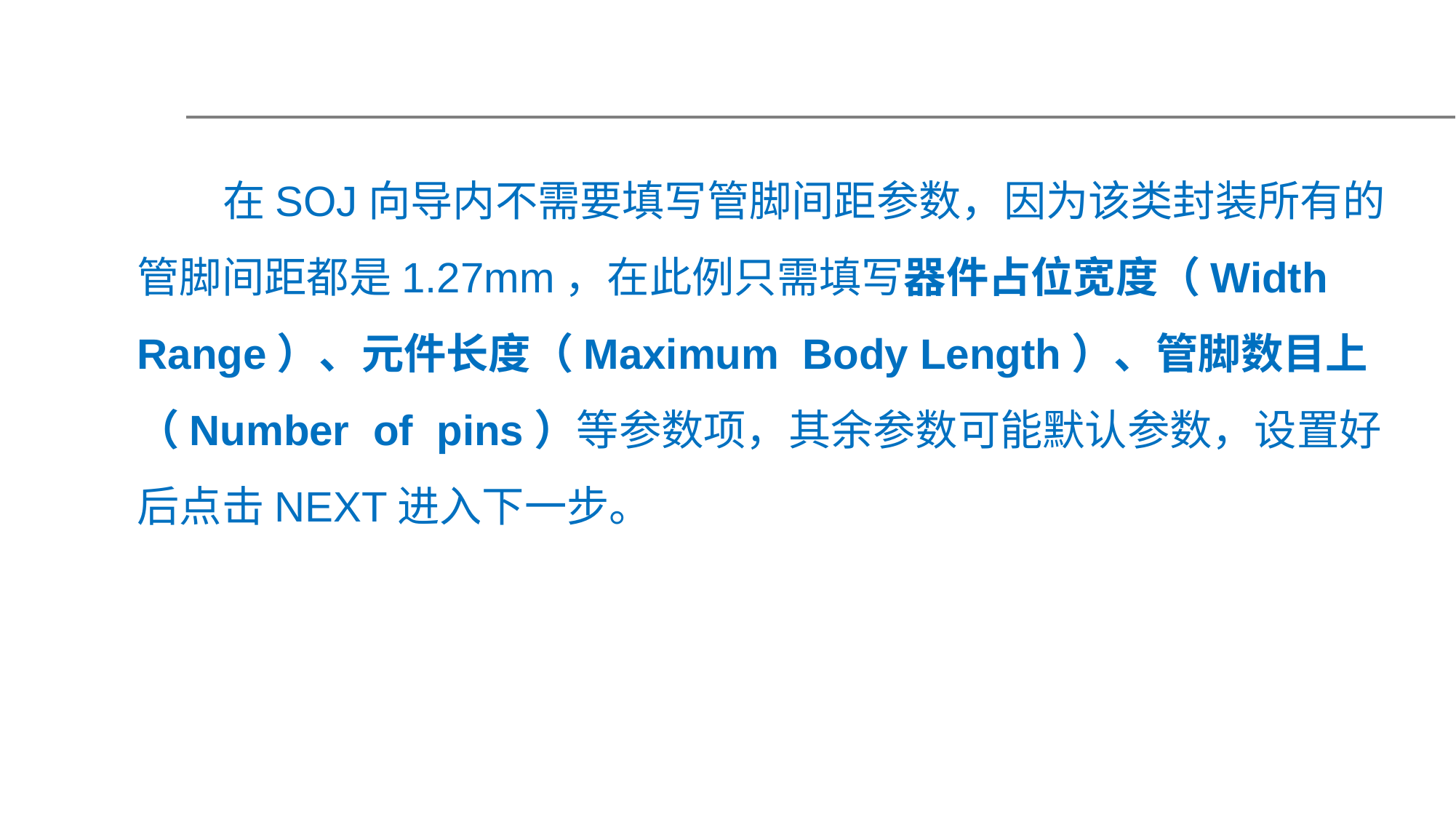

在SOJ向导内不需要填写管脚间距参数，因为该类封装所有的管脚间距都是1.27mm，在此例只需填写器件占位宽度（Width  Range）、元件长度（Maximum  Body Length）、管脚数目上（Number  of  pins）等参数项，其余参数可能默认参数，设置好后点击NEXT进入下一步。